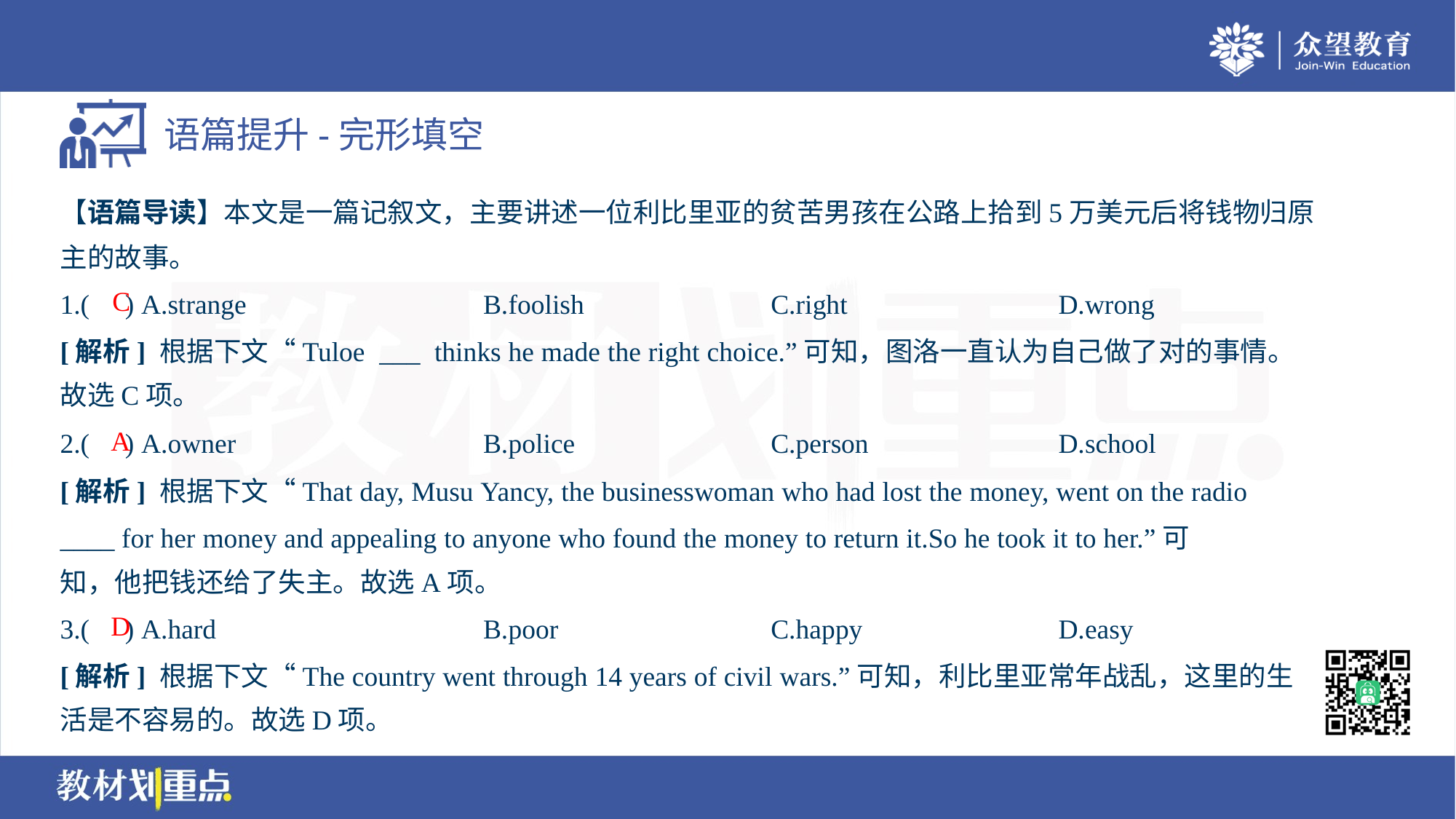

【语篇导读】本文是一篇记叙文，主要讲述一位利比里亚的贫苦男孩在公路上拾到5万美元后将钱物归原
主的故事。
C
1.(     ) A.strange	B.foolish	C.right	D.wrong
[解析] 根据下文“Tuloe  ___  thinks he made the right choice.”可知，图洛一直认为自己做了对的事情。
故选C项。
A
2.(     ) A.owner	B.police	C.person	D.school
[解析] 根据下文“That day, Musu Yancy, the businesswoman who had lost the money, went on the radio
____ for her money and appealing to anyone who found the money to return it.So he took it to her.”可
知，他把钱还给了失主。故选A项。
D
3.(     ) A.hard	B.poor	C.happy	D.easy
[解析] 根据下文“The country went through 14 years of civil wars.”可知，利比里亚常年战乱，这里的生
活是不容易的。故选D项。